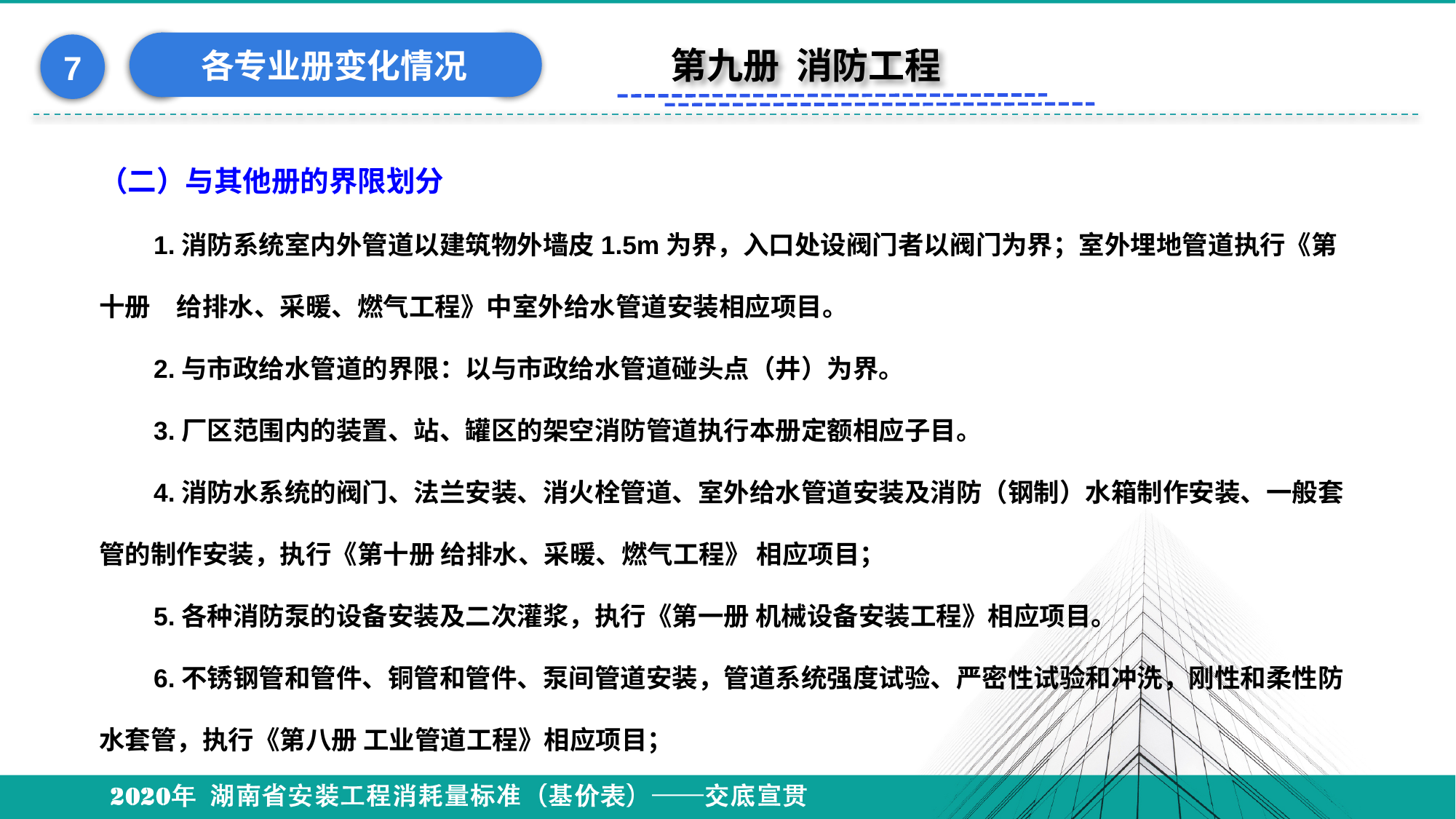

各专业册变化情况

7
第九册  消防工程
（二）与其他册的界限划分
1.消防系统室内外管道以建筑物外墙皮1.5m为界，入口处设阀门者以阀门为界；室外埋地管道执行《第十册　给排水、采暖、燃气工程》中室外给水管道安装相应项目。
2.与市政给水管道的界限：以与市政给水管道碰头点（井）为界。
3.厂区范围内的装置、站、罐区的架空消防管道执行本册定额相应子目。
4.消防水系统的阀门、法兰安装、消火栓管道、室外给水管道安装及消防（钢制）水箱制作安装、一般套管的制作安装，执行《第十册 给排水、采暖、燃气工程》 相应项目；
5.各种消防泵的设备安装及二次灌浆，执行《第一册 机械设备安装工程》相应项目。
6.不锈钢管和管件、铜管和管件、泵间管道安装，管道系统强度试验、严密性试验和冲洗，刚性和柔性防水套管，执行《第八册 工业管道工程》相应项目；